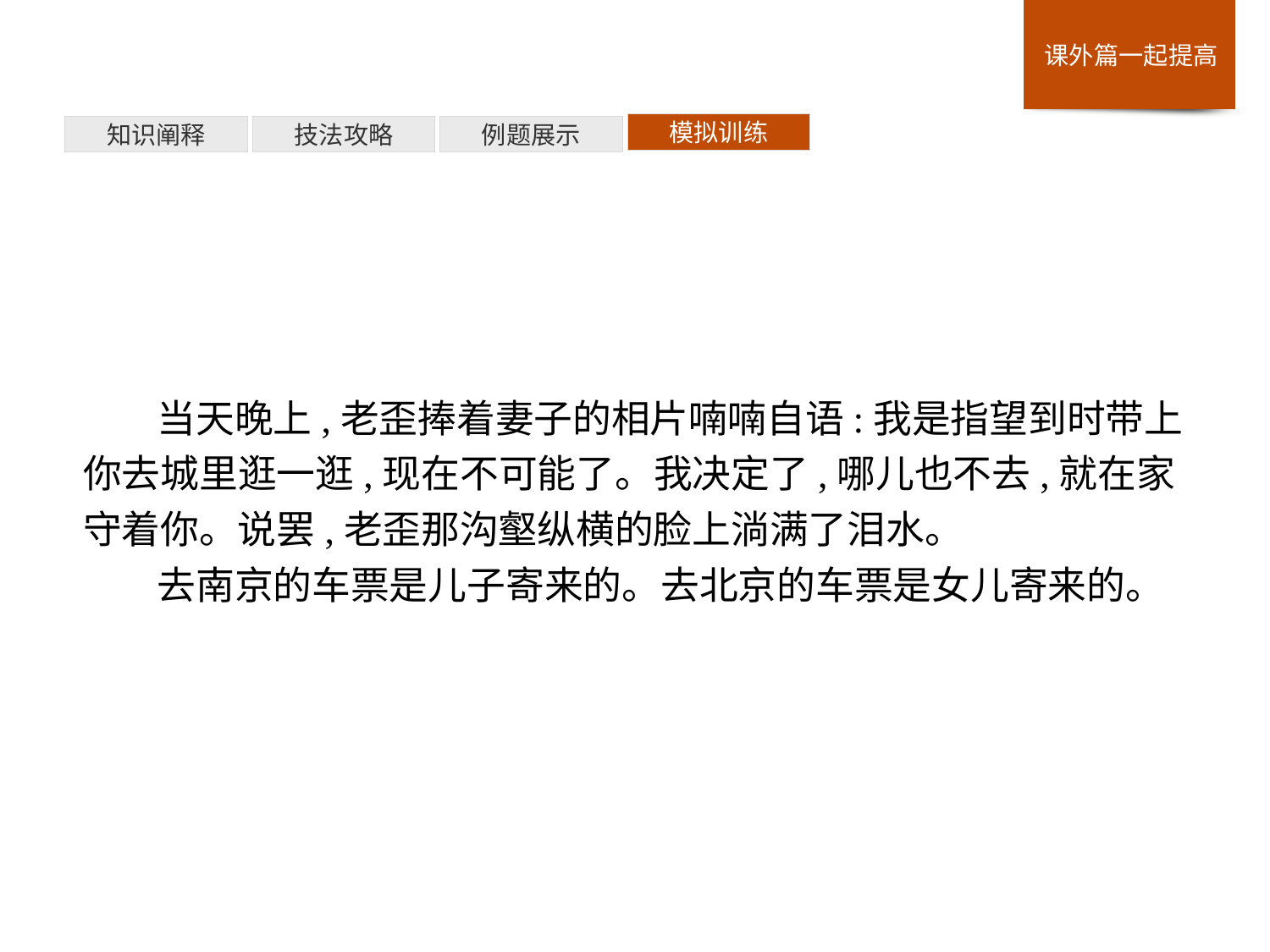

模拟训练
例题展示
技法攻略
知识阐释
当天晚上,老歪捧着妻子的相片喃喃自语:我是指望到时带上你去城里逛一逛,现在不可能了。我决定了,哪儿也不去,就在家守着你。说罢,老歪那沟壑纵横的脸上淌满了泪水。
去南京的车票是儿子寄来的。去北京的车票是女儿寄来的。